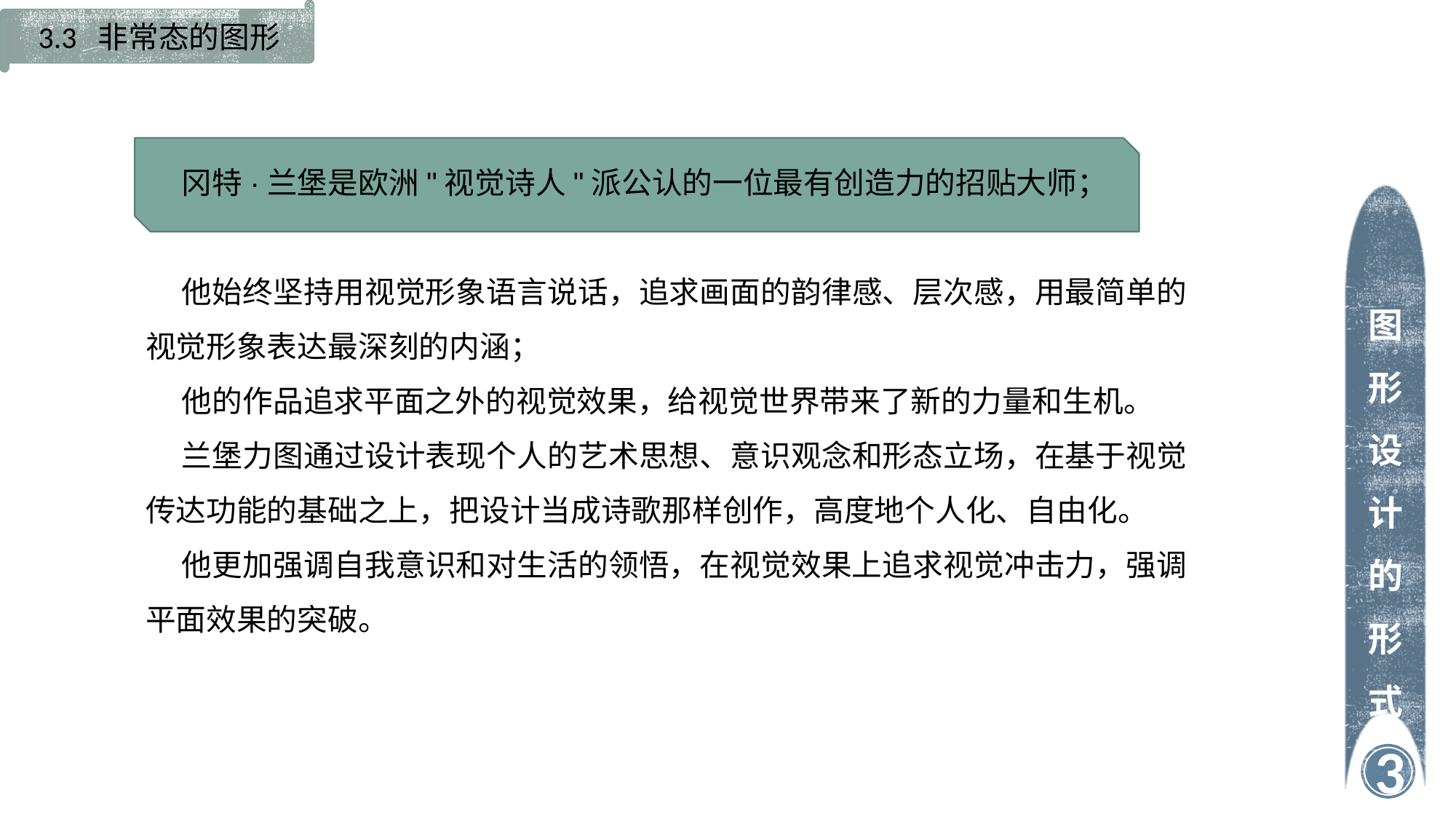

3.3  非常态的图形

冈特·兰堡是欧洲"视觉诗人"派公认的一位最有创造力的招贴大师；

他始终坚持用视觉形象语言说话，追求画面的韵律感、层次感，用最简单的视觉形象表达最深刻的内涵；
他的作品追求平面之外的视觉效果，给视觉世界带来了新的力量和生机。
兰堡力图通过设计表现个人的艺术思想、意识观念和形态立场，在基于视觉传达功能的基础之上，把设计当成诗歌那样创作，高度地个人化、自由化。
他更加强调自我意识和对生活的领悟，在视觉效果上追求视觉冲击力，强调平面效果的突破。
图形设计的形式
3